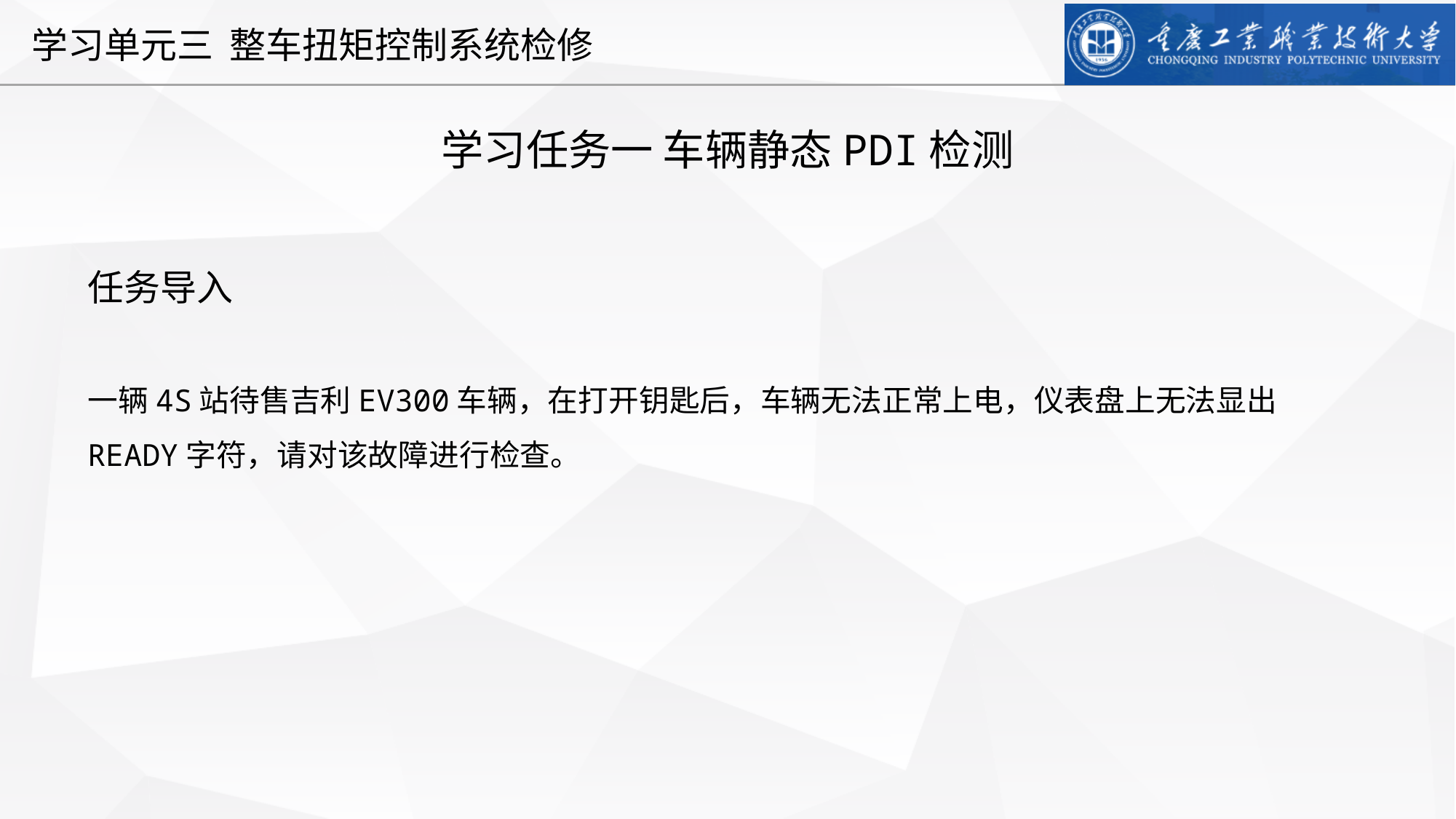

学习任务一 车辆静态PDI检测
任务导入

一辆4S站待售吉利EV300车辆，在打开钥匙后，车辆无法正常上电，仪表盘上无法显出READY字符，请对该故障进行检查。